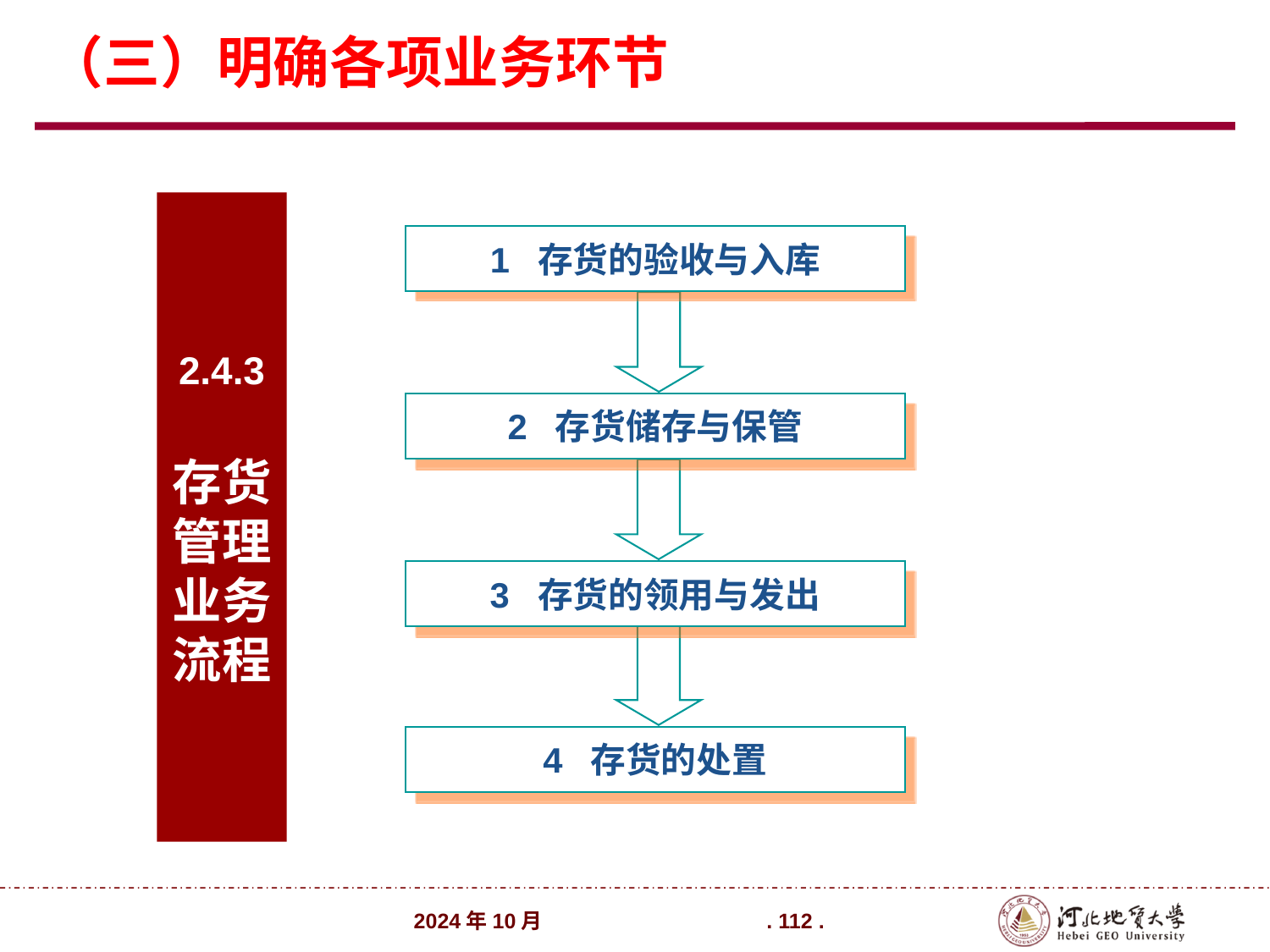

（三）明确各项业务环节
2.4.3
存货管理业务流程
1  存货的验收与入库

2  存货储存与保管

3  存货的领用与发出

4  存货的处置
2024年10月                                             . 112 .